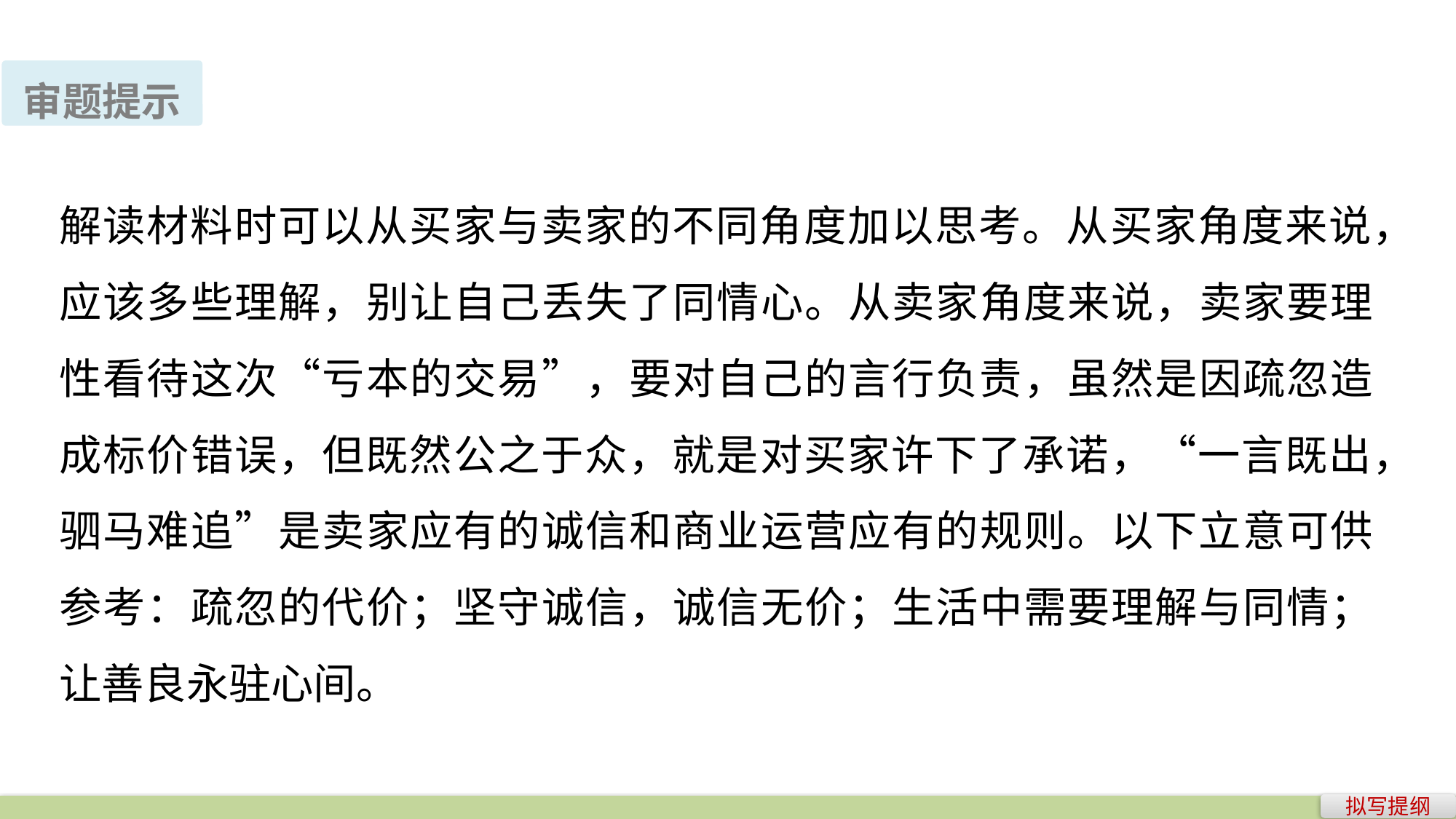

审题提示
解读材料时可以从买家与卖家的不同角度加以思考。从买家角度来说，应该多些理解，别让自己丢失了同情心。从卖家角度来说，卖家要理性看待这次“亏本的交易”，要对自己的言行负责，虽然是因疏忽造成标价错误，但既然公之于众，就是对买家许下了承诺，“一言既出，驷马难追”是卖家应有的诚信和商业运营应有的规则。以下立意可供参考：疏忽的代价；坚守诚信，诚信无价；生活中需要理解与同情；让善良永驻心间。
拟写提纲